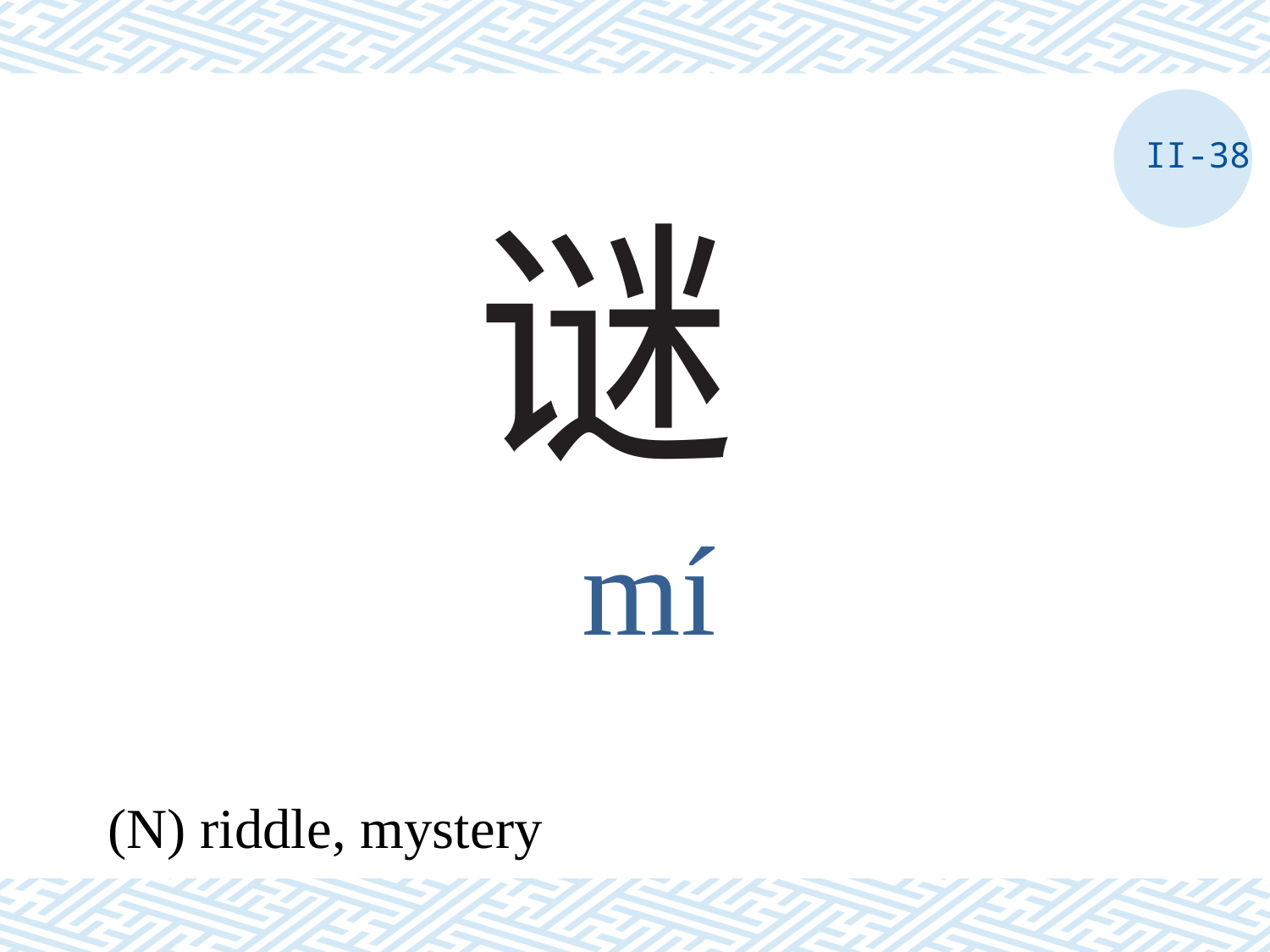

II-38

# 谜
mí
(N) riddle, mystery